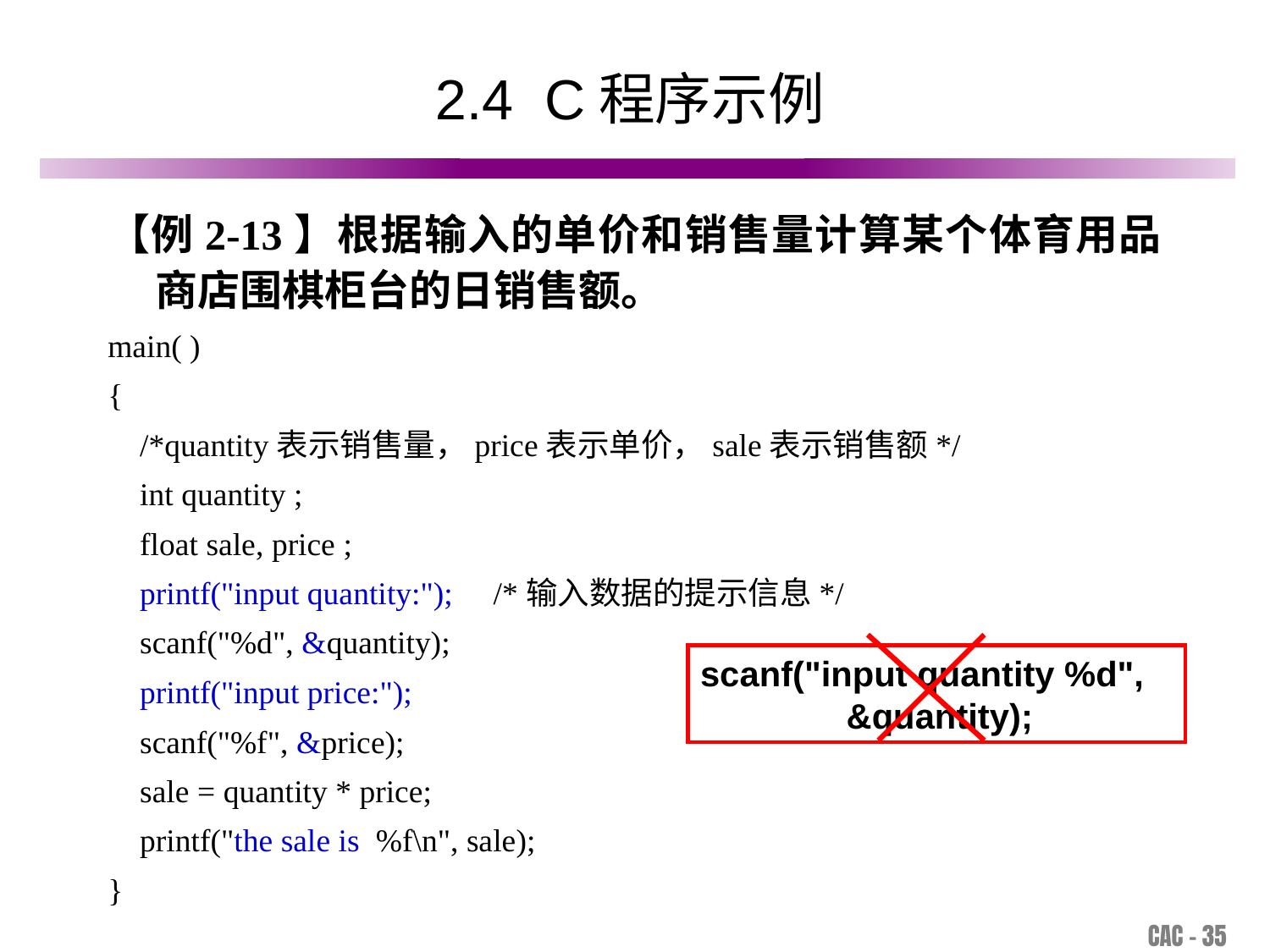

# 2.4  C程序示例
【例2-13】根据输入的单价和销售量计算某个体育用品商店围棋柜台的日销售额。
main( )
{
    /*quantity表示销售量，price表示单价，sale表示销售额*/
    int quantity ;
    float sale, price ;
    printf("input quantity:");     /*输入数据的提示信息*/
    scanf("%d", &quantity);
    printf("input price:");
    scanf("%f", &price);
    sale = quantity * price;
    printf("the sale is  %f\n", sale);
}

scanf("input quantity %d",
               &quantity);
35